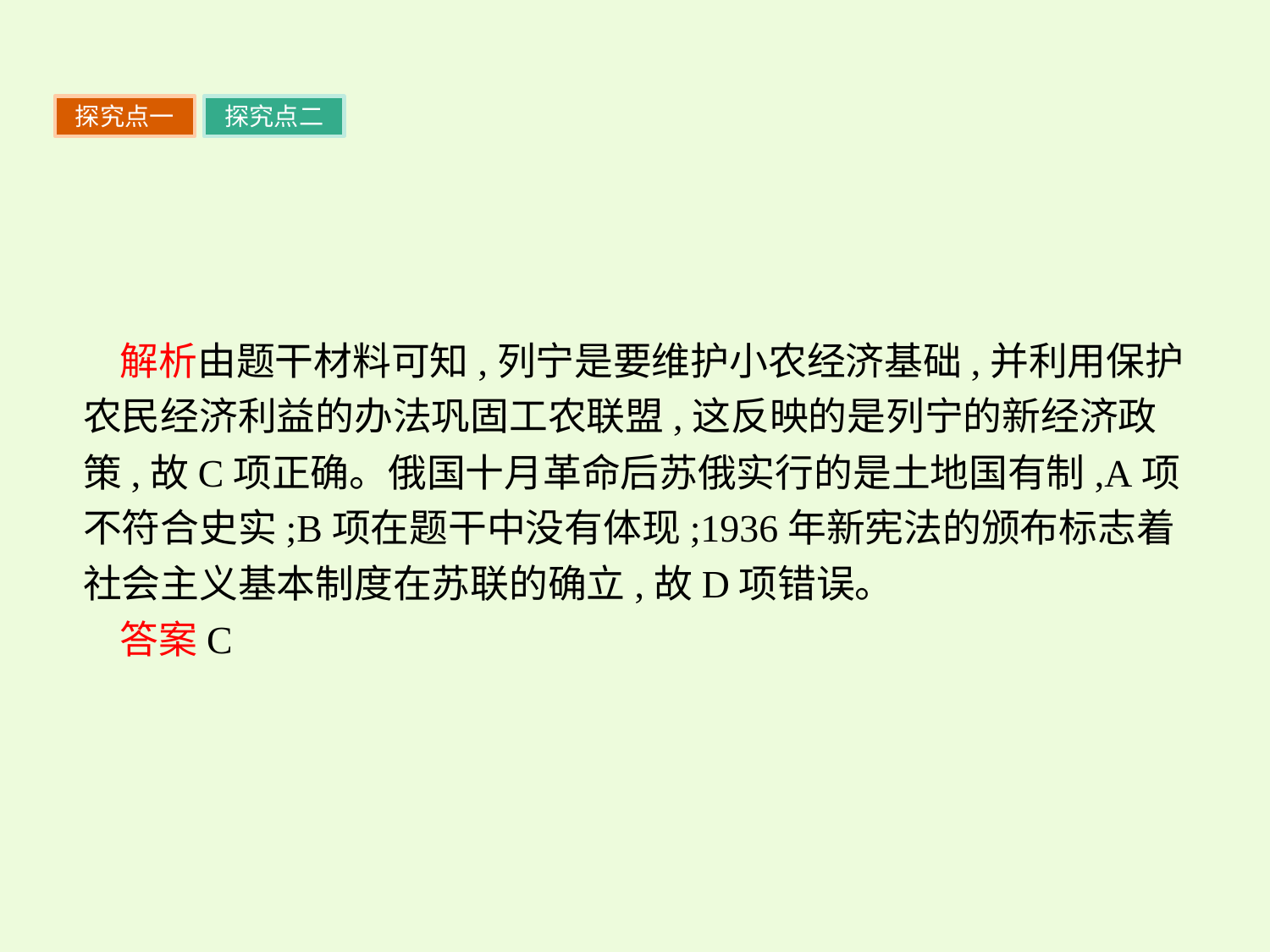

探究点一
探究点二
解析由题干材料可知,列宁是要维护小农经济基础,并利用保护农民经济利益的办法巩固工农联盟,这反映的是列宁的新经济政策,故C项正确。俄国十月革命后苏俄实行的是土地国有制,A项不符合史实;B项在题干中没有体现;1936年新宪法的颁布标志着社会主义基本制度在苏联的确立,故D项错误。
答案C